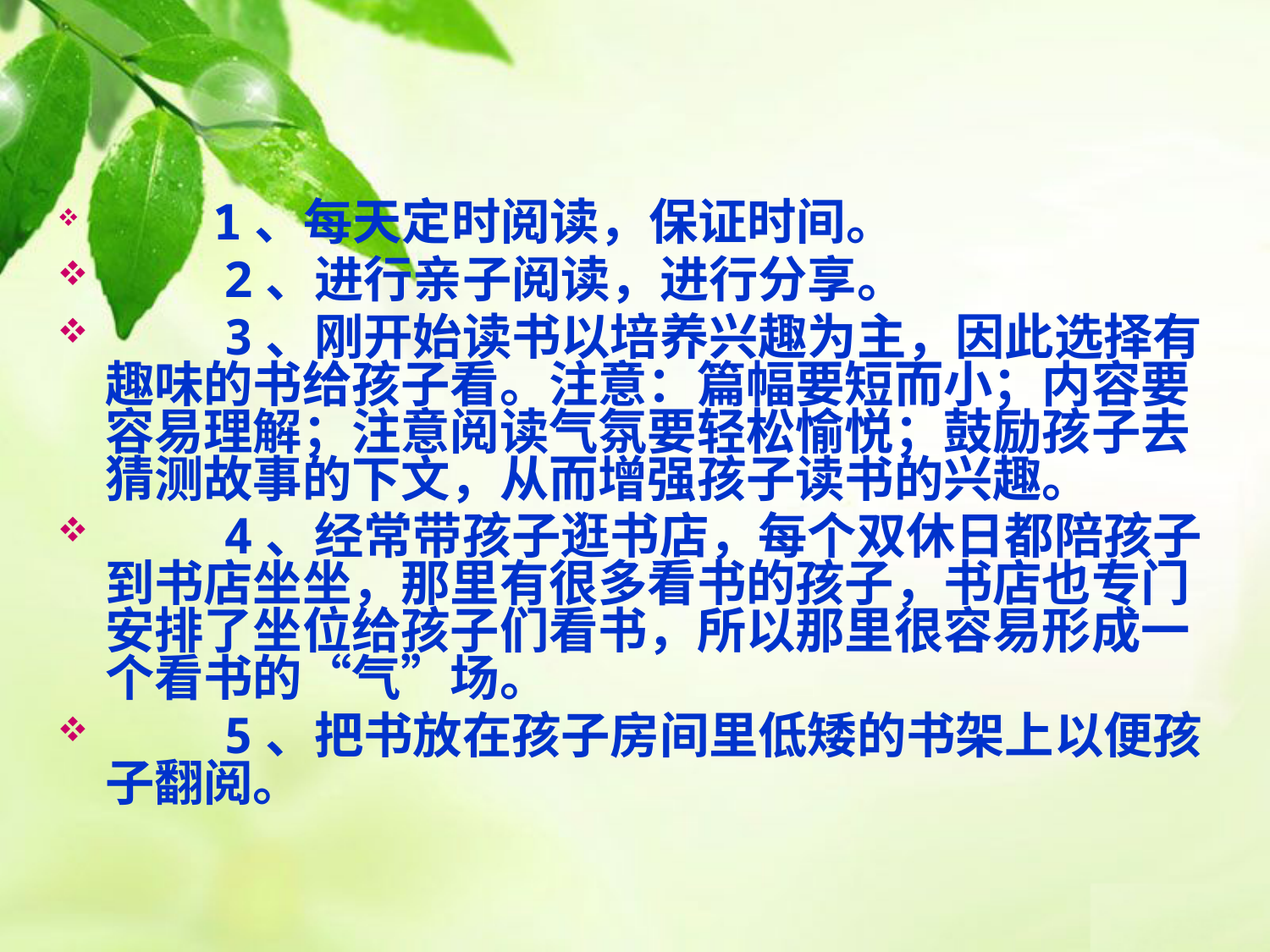

1、每天定时阅读，保证时间。
    2、进行亲子阅读，进行分享。
    3、刚开始读书以培养兴趣为主，因此选择有趣味的书给孩子看。注意：篇幅要短而小；内容要容易理解；注意阅读气氛要轻松愉悦；鼓励孩子去猜测故事的下文，从而增强孩子读书的兴趣。
    4、经常带孩子逛书店，每个双休日都陪孩子到书店坐坐，那里有很多看书的孩子，书店也专门安排了坐位给孩子们看书，所以那里很容易形成一个看书的“气”场。
    5、把书放在孩子房间里低矮的书架上以便孩子翻阅。